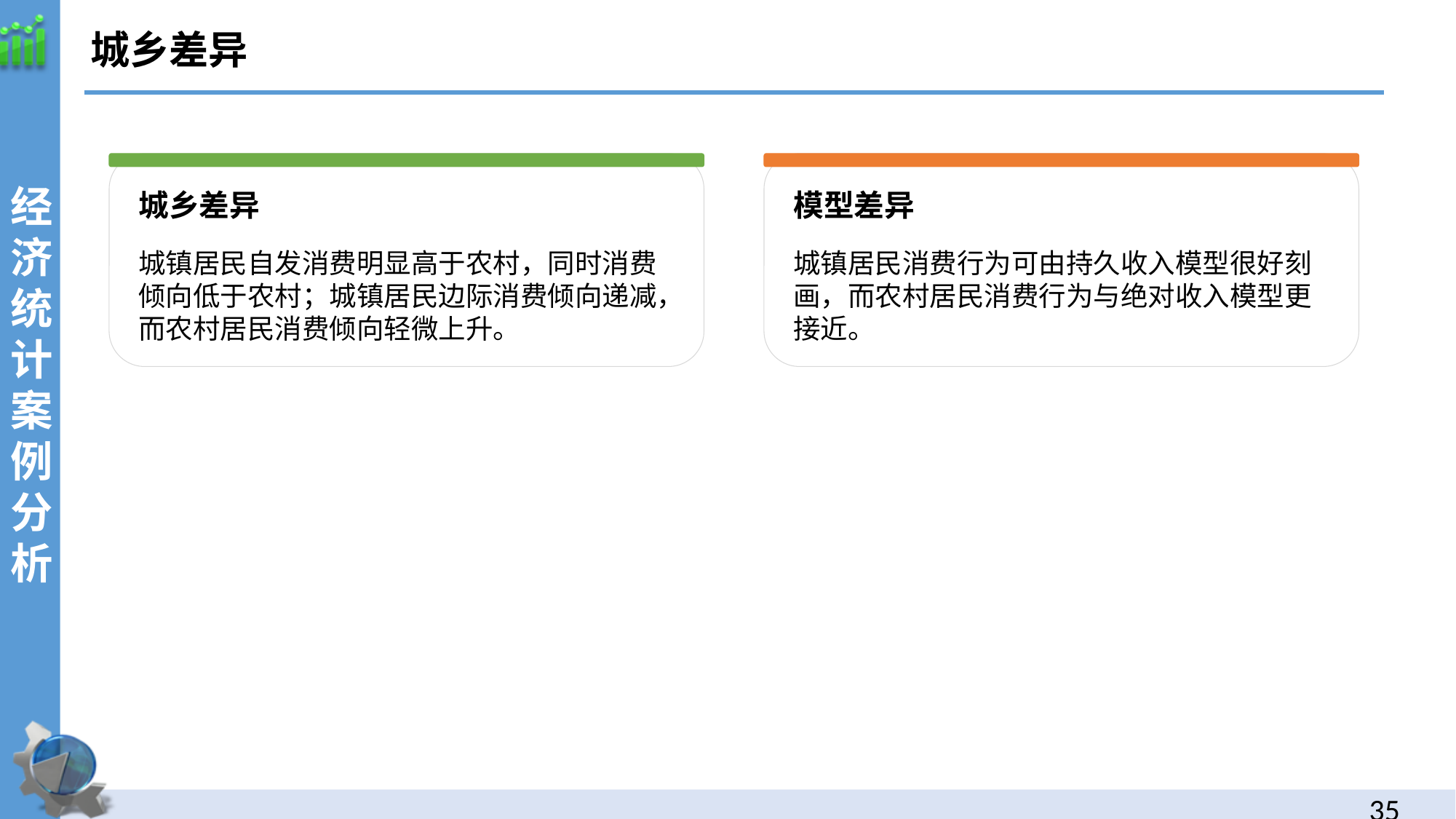

城乡差异

经济统计案例分析

城乡差异
模型差异
城镇居民自发消费明显高于农村，同时消费倾向低于农村；城镇居民边际消费倾向递减，而农村居民消费倾向轻微上升。
城镇居民消费行为可由持久收入模型很好刻画，而农村居民消费行为与绝对收入模型更接近。
35